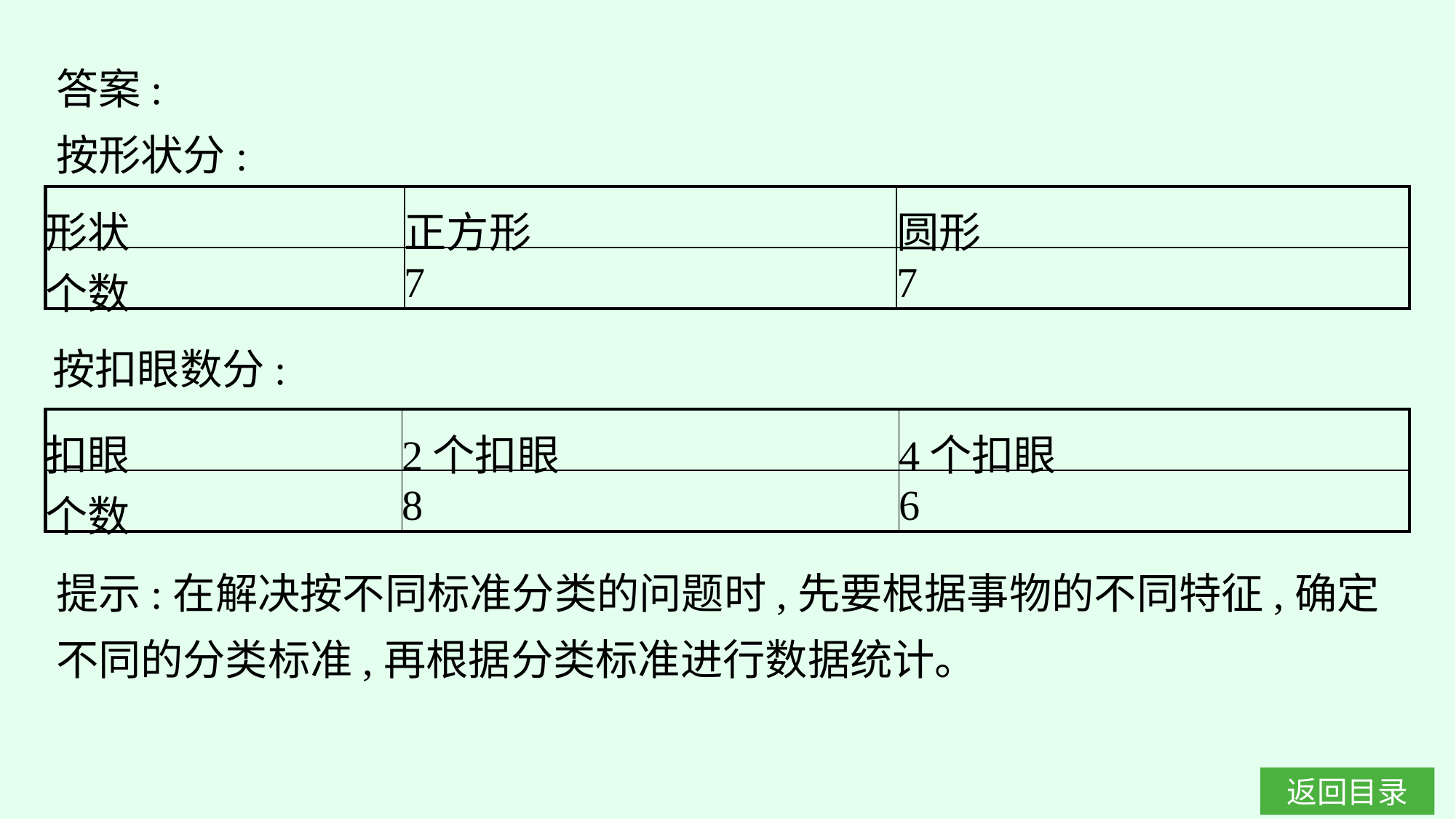

答案:
按形状分:
| 形状 | 正方形 | 圆形 |
| --- | --- | --- |
| 个数 | 7 | 7 |
按扣眼数分:
| 扣眼 | 2个扣眼 | 4个扣眼 |
| --- | --- | --- |
| 个数 | 8 | 6 |
提示:在解决按不同标准分类的问题时,先要根据事物的不同特征,确定不同的分类标准,再根据分类标准进行数据统计。